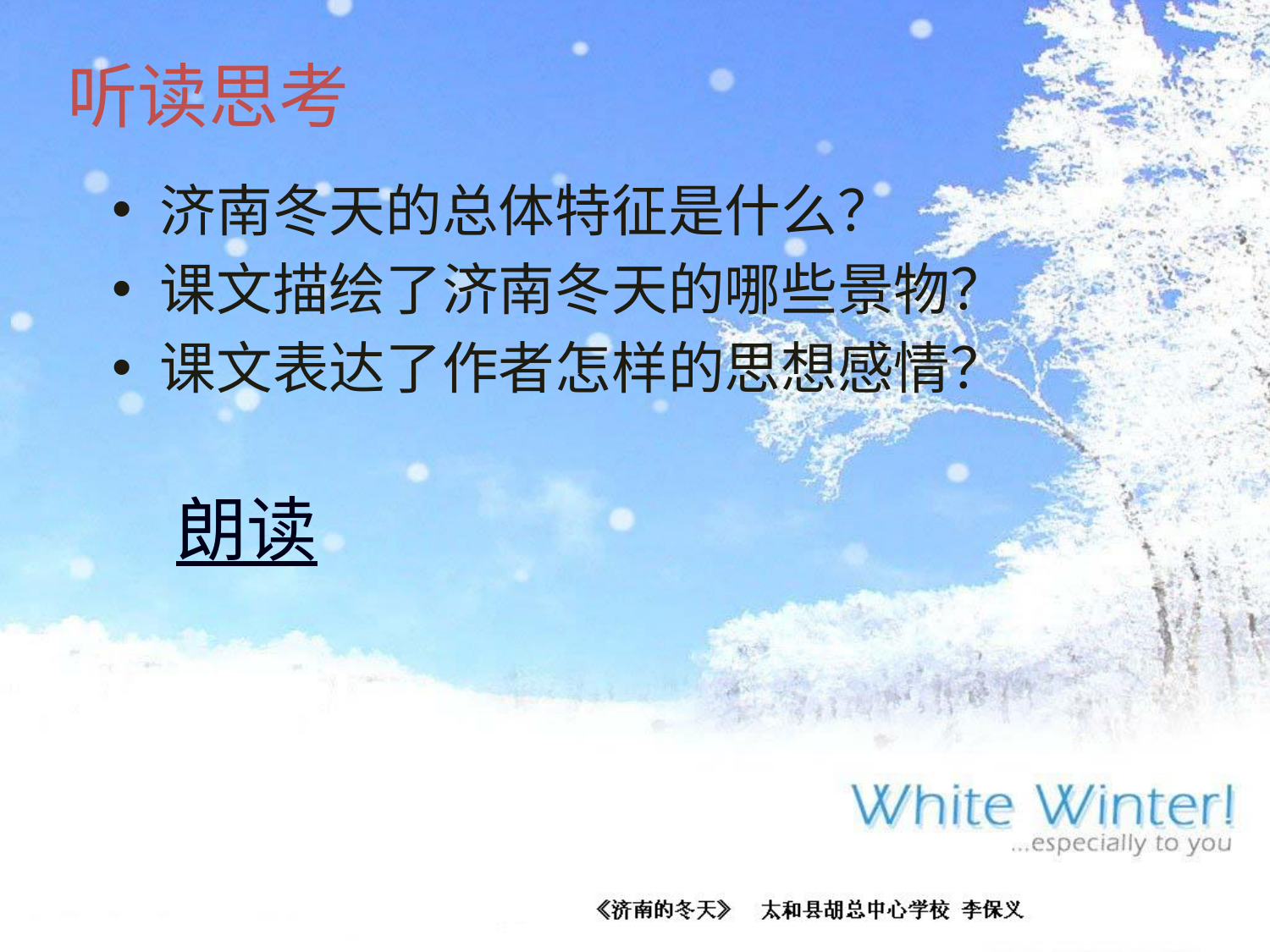

# 听读思考
济南冬天的总体特征是什么？
课文描绘了济南冬天的哪些景物？
课文表达了作者怎样的思想感情？

   朗读